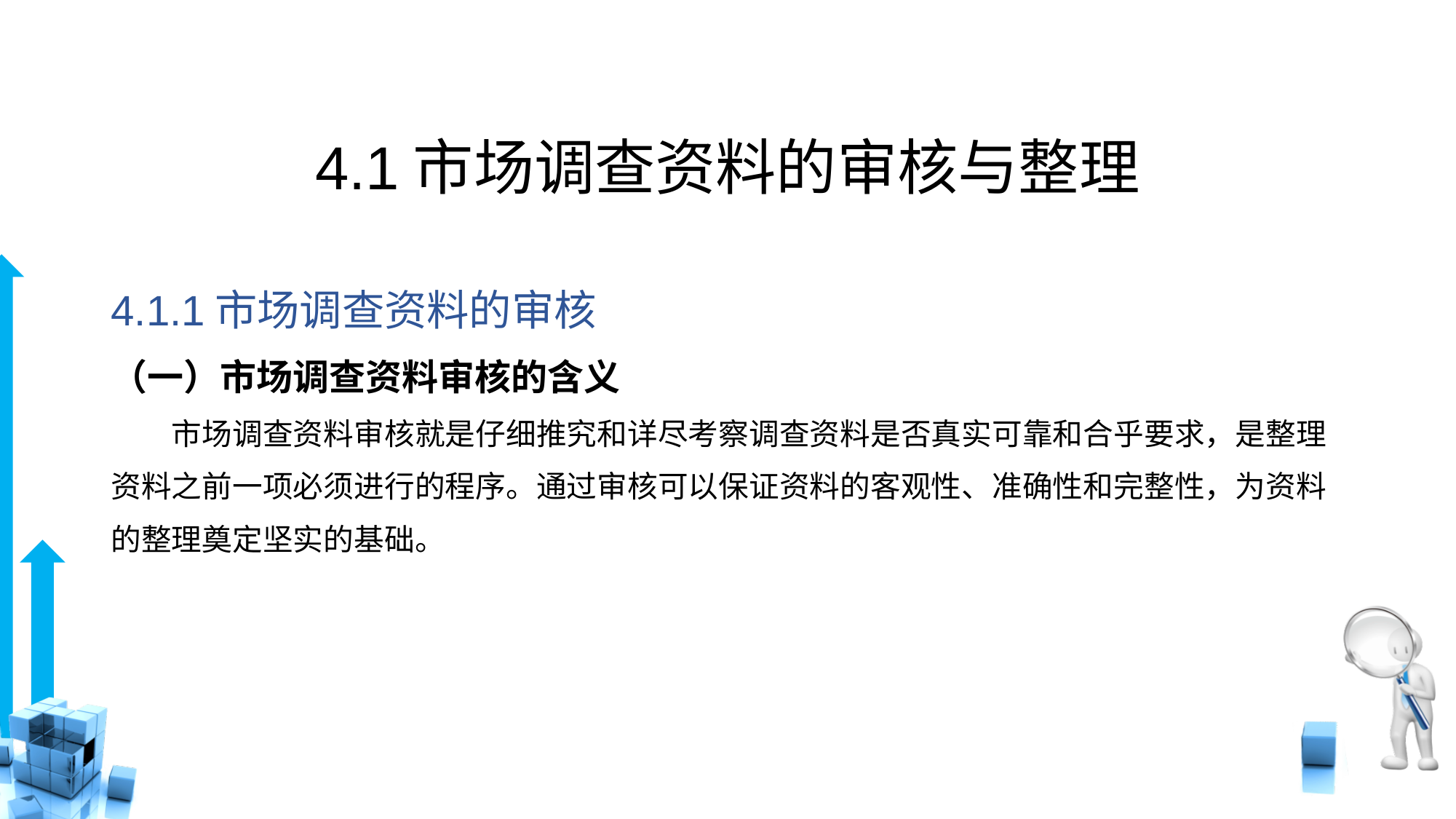

# 4.1市场调查资料的审核与整理
4.1.1市场调查资料的审核
（一）市场调查资料审核的含义
　　市场调查资料审核就是仔细推究和详尽考察调查资料是否真实可靠和合乎要求，是整理资料之前一项必须进行的程序。通过审核可以保证资料的客观性、准确性和完整性，为资料的整理奠定坚实的基础。